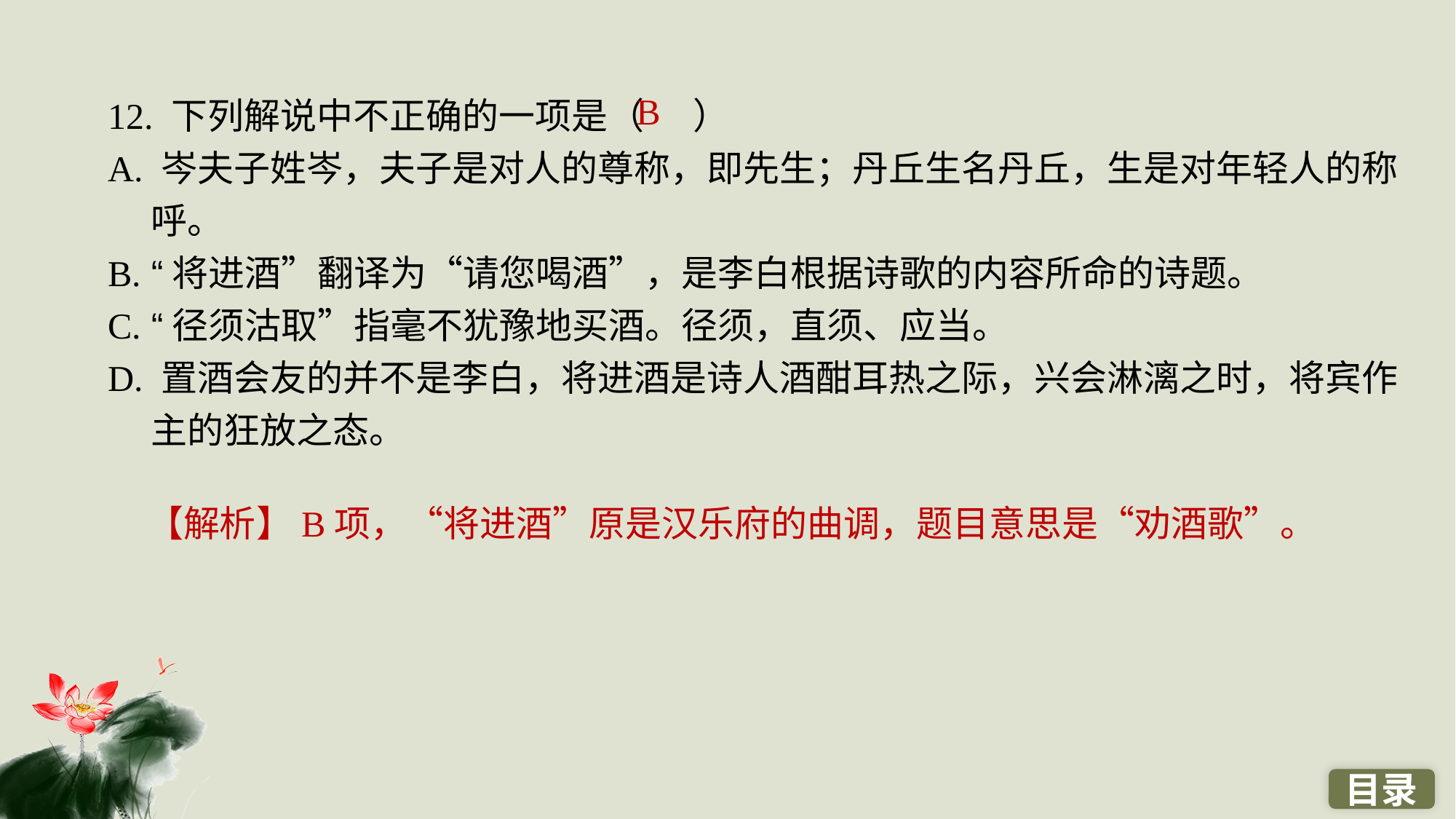

12. 下列解说中不正确的一项是（      ）
A. 岑夫子姓岑，夫子是对人的尊称，即先生；丹丘生名丹丘，生是对年轻人的称呼。
B. “将进酒”翻译为“请您喝酒”，是李白根据诗歌的内容所命的诗题。
C. “径须沽取”指毫不犹豫地买酒。径须，直须、应当。
D. 置酒会友的并不是李白，将进酒是诗人酒酣耳热之际，兴会淋漓之时，将宾作主的狂放之态。
B
【解析】B项，“将进酒”原是汉乐府的曲调，题目意思是“劝酒歌”。